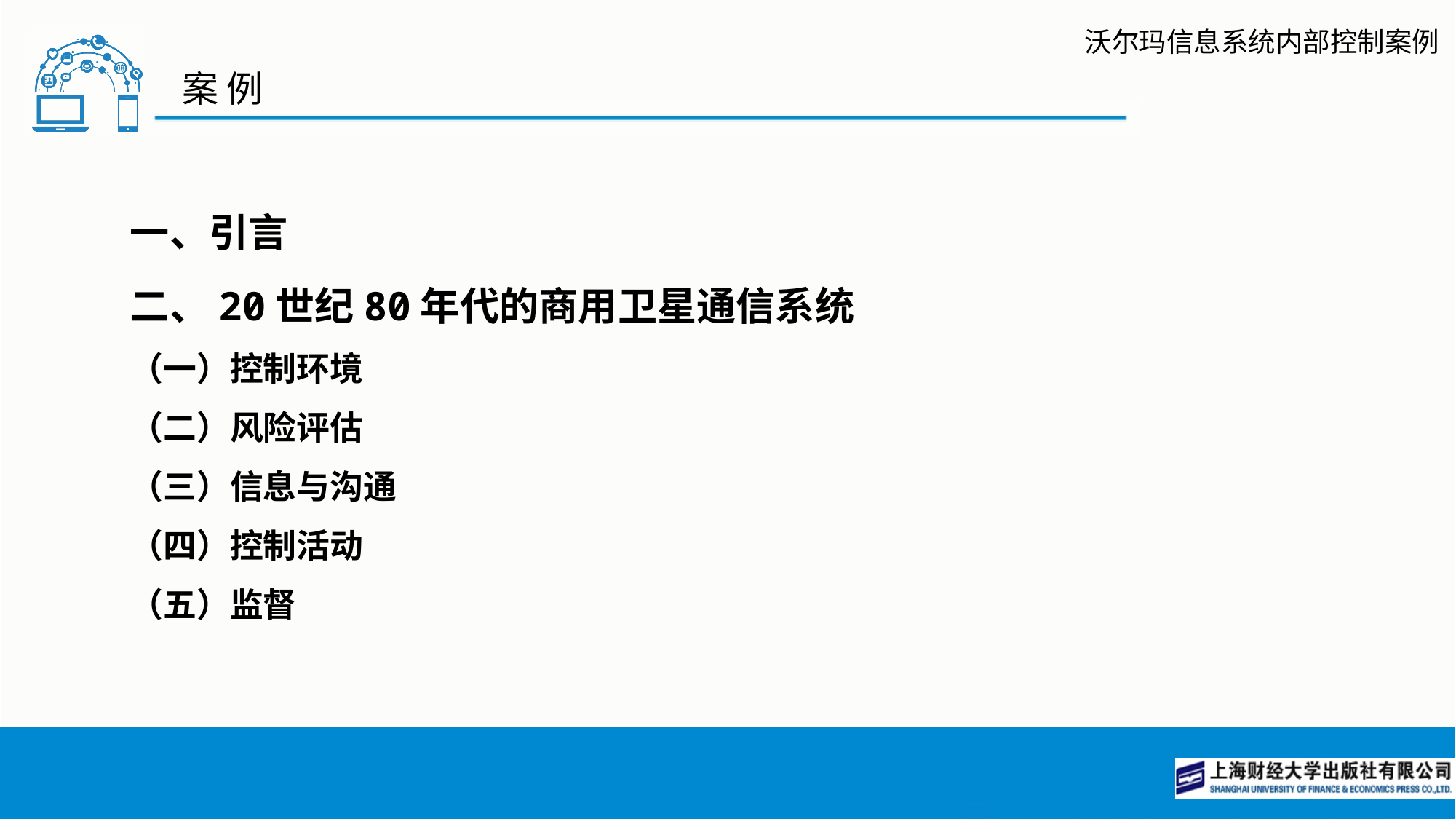

沃尔玛信息系统内部控制案例
# 案 例
一、引言
二、20世纪80年代的商用卫星通信系统
（一）控制环境
（二）风险评估
（三）信息与沟通
（四）控制活动
（五）监督